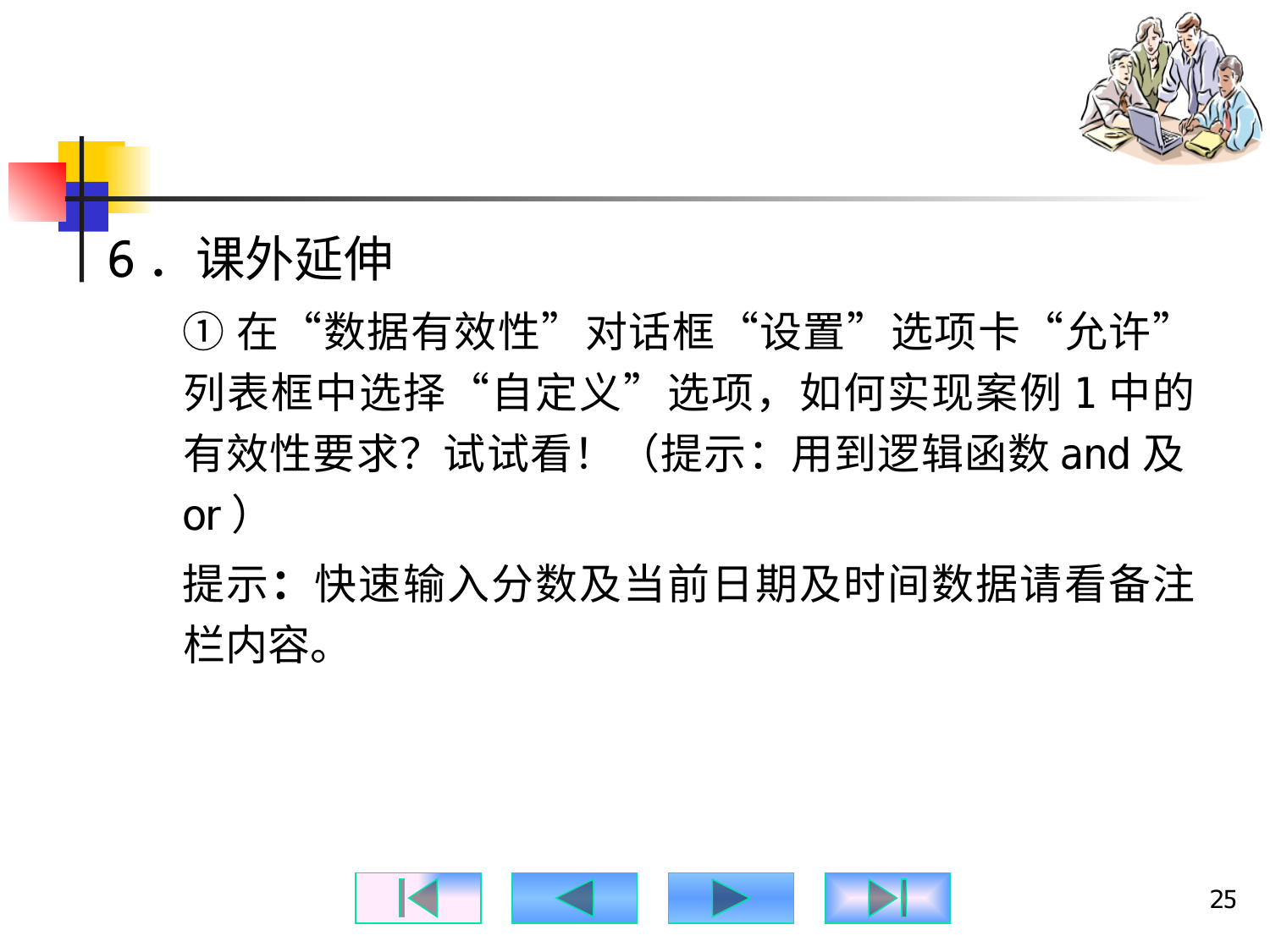

#
6．课外延伸
①在“数据有效性”对话框“设置”选项卡“允许”列表框中选择“自定义”选项，如何实现案例1中的有效性要求？试试看！（提示：用到逻辑函数and及or）
提示：快速输入分数及当前日期及时间数据请看备注栏内容。

25